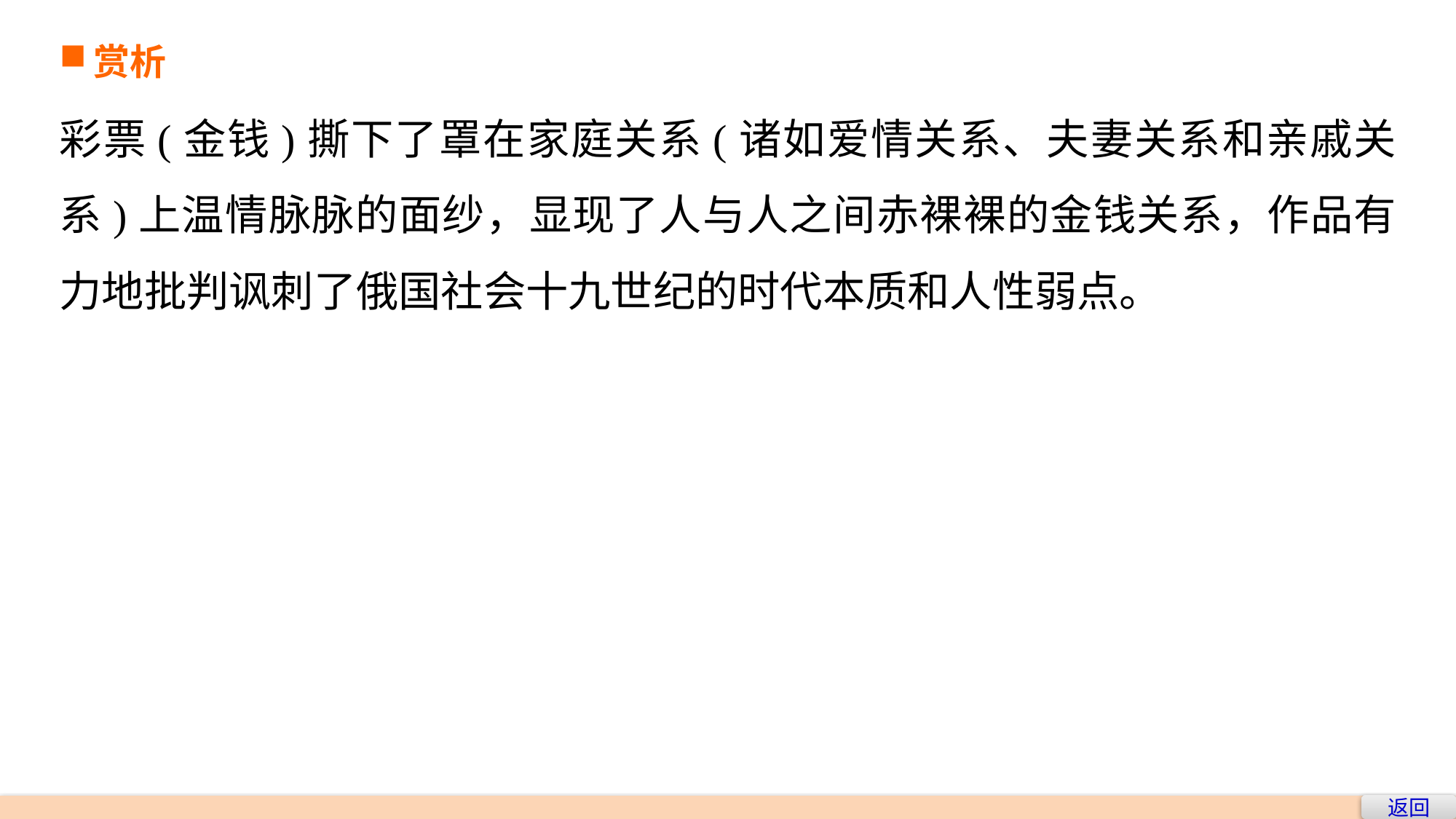

赏析
彩票(金钱)撕下了罩在家庭关系(诸如爱情关系、夫妻关系和亲戚关系)上温情脉脉的面纱，显现了人与人之间赤裸裸的金钱关系，作品有力地批判讽刺了俄国社会十九世纪的时代本质和人性弱点。
返回